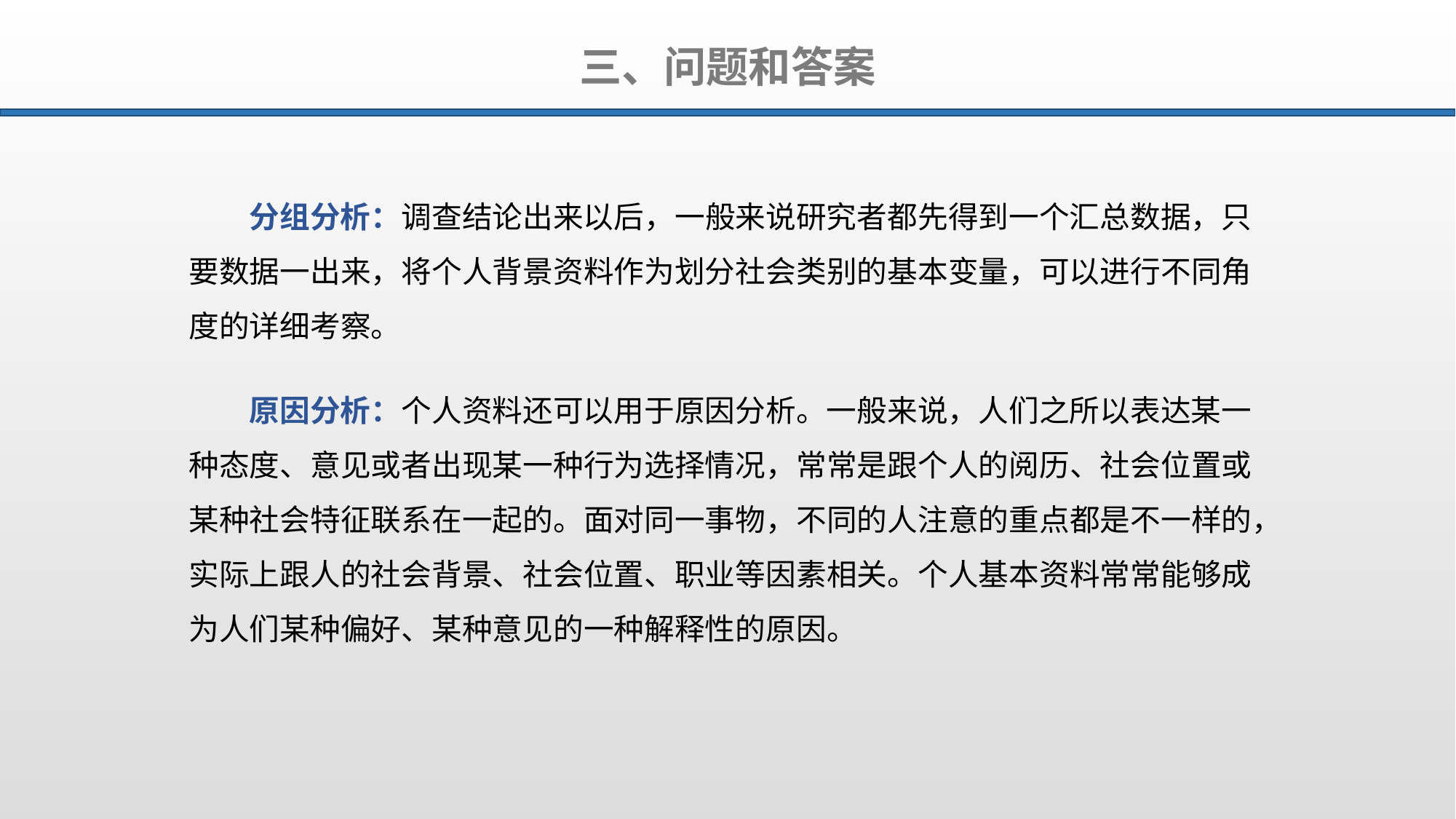

三、问题和答案

分组分析：调查结论出来以后，一般来说研究者都先得到一个汇总数据，只要数据一出来，将个人背景资料作为划分社会类别的基本变量，可以进行不同角度的详细考察。
原因分析：个人资料还可以用于原因分析。一般来说，人们之所以表达某一种态度、意见或者出现某一种行为选择情况，常常是跟个人的阅历、社会位置或某种社会特征联系在一起的。面对同一事物，不同的人注意的重点都是不一样的，实际上跟人的社会背景、社会位置、职业等因素相关。个人基本资料常常能够成为人们某种偏好、某种意见的一种解释性的原因。